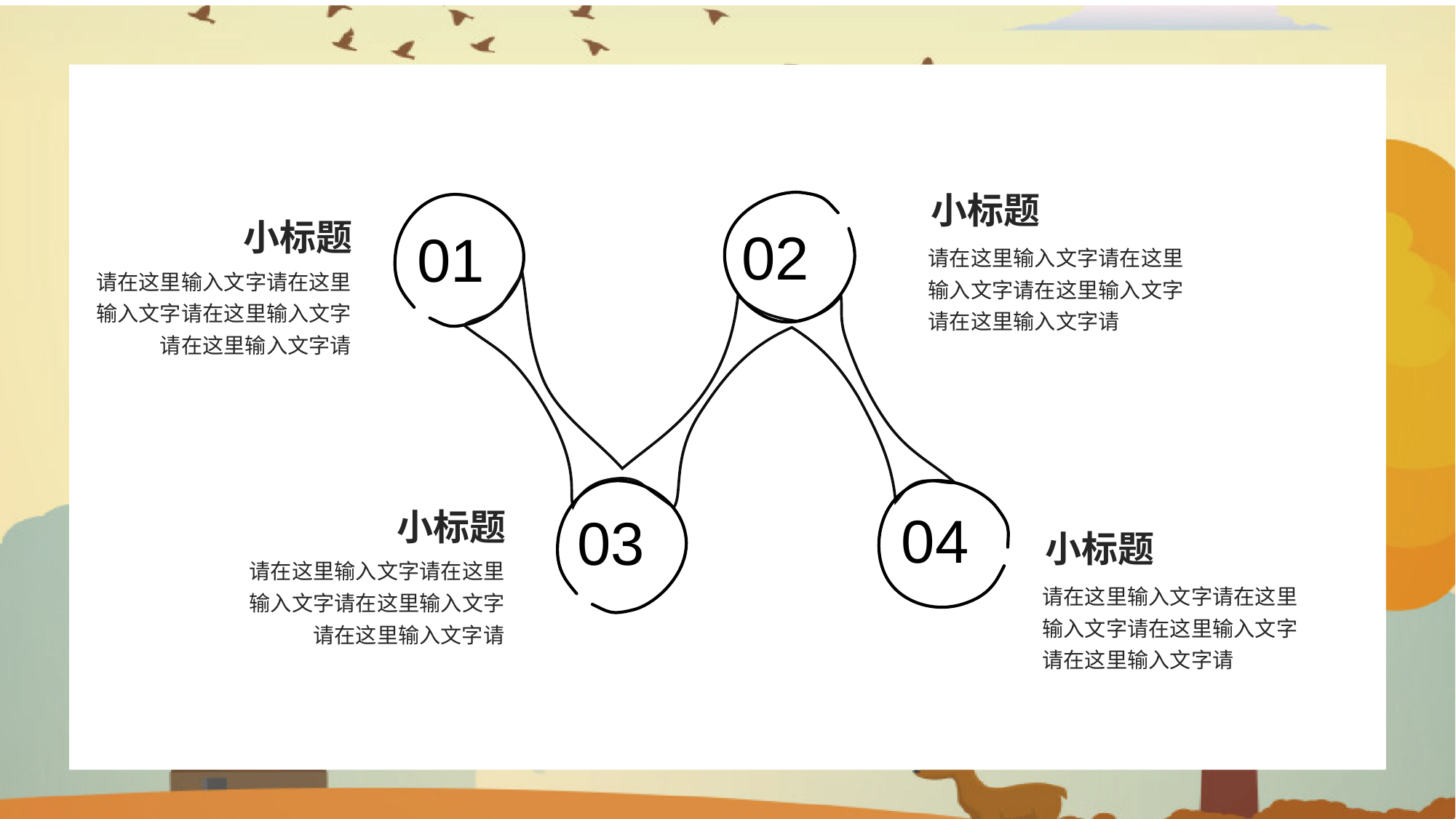

小标题

小标题
02
01
请在这里输入文字请在这里输入文字请在这里输入文字请在这里输入文字请
请在这里输入文字请在这里输入文字请在这里输入文字请在这里输入文字请

04
小标题
03
小标题
请在这里输入文字请在这里输入文字请在这里输入文字请在这里输入文字请
请在这里输入文字请在这里输入文字请在这里输入文字请在这里输入文字请